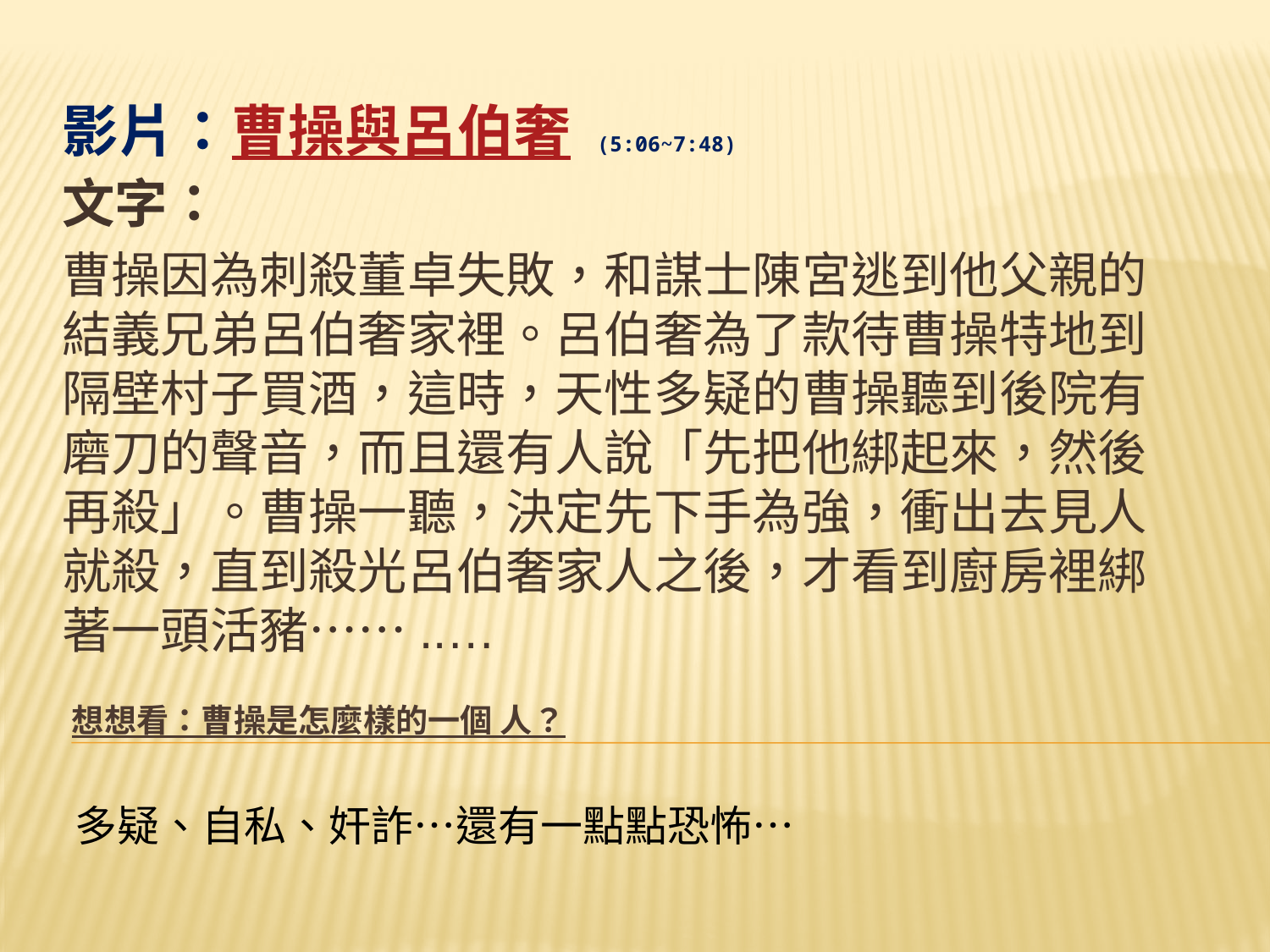

影片：曹操與呂伯奢 (5:06~7:48)
文字：
曹操因為刺殺董卓失敗，和謀士陳宮逃到他父親的結義兄弟呂伯奢家裡。呂伯奢為了款待曹操特地到隔壁村子買酒，這時，天性多疑的曹操聽到後院有磨刀的聲音，而且還有人說「先把他綁起來，然後再殺」。曹操一聽，決定先下手為強，衝出去見人就殺，直到殺光呂伯奢家人之後，才看到廚房裡綁著一頭活豬……..…
# 想想看：曹操是怎麼樣的一個 人？
多疑、自私、奸詐…還有一點點恐怖…